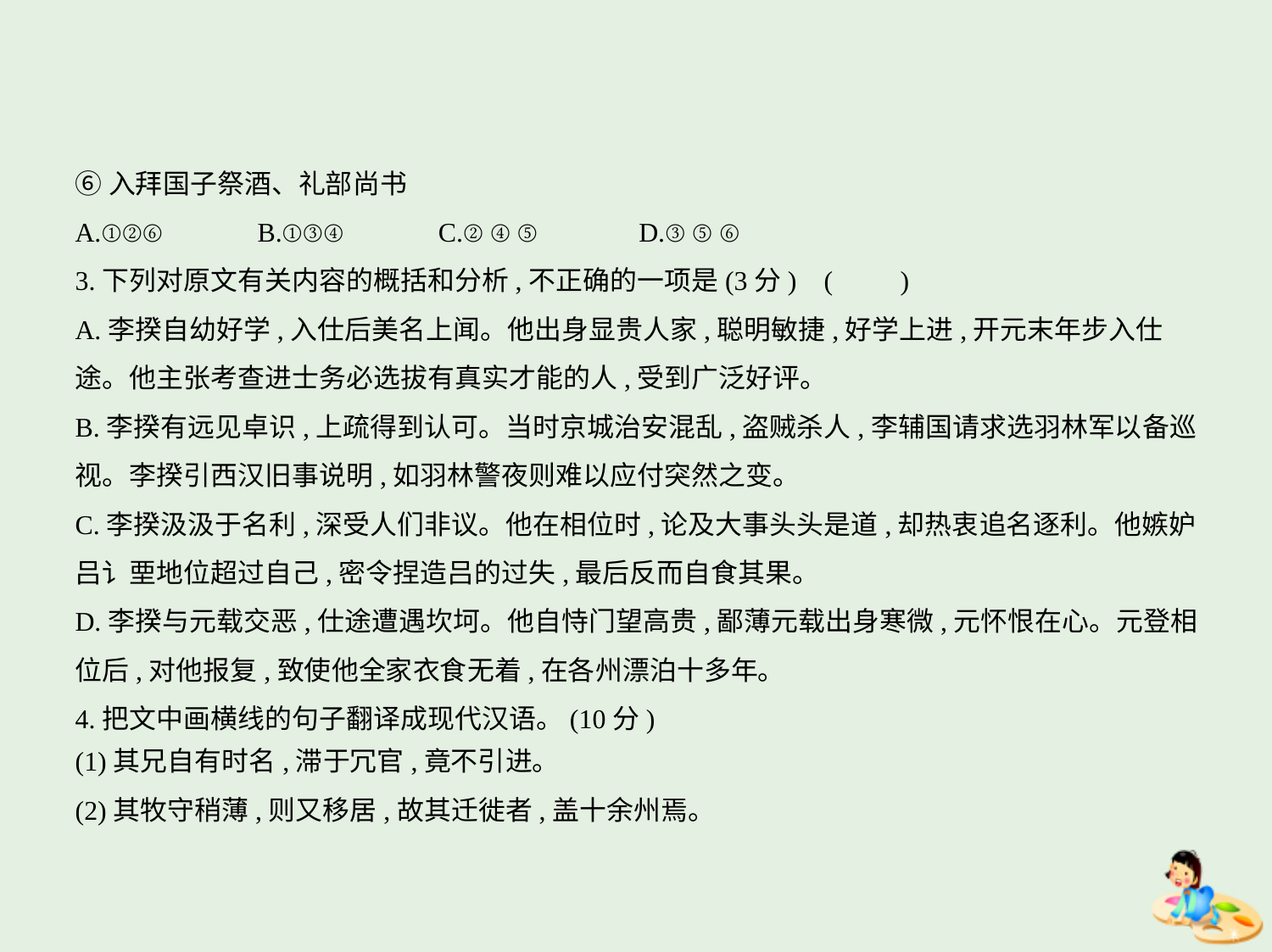

⑥入拜国子祭酒、礼部尚书
A.①②⑥　　　B.①③④　　　C.②④⑤　　　D.③⑤⑥
3.下列对原文有关内容的概括和分析,不正确的一项是(3分) (　　)
A.李揆自幼好学,入仕后美名上闻。他出身显贵人家,聪明敏捷,好学上进,开元末年步入仕
途。他主张考查进士务必选拔有真实才能的人,受到广泛好评。
B.李揆有远见卓识,上疏得到认可。当时京城治安混乱,盗贼杀人,李辅国请求选羽林军以备巡
视。李揆引西汉旧事说明,如羽林警夜则难以应付突然之变。
C.李揆汲汲于名利,深受人们非议。他在相位时,论及大事头头是道,却热衷追名逐利。他嫉妒
吕讠垔地位超过自己,密令捏造吕的过失,最后反而自食其果。
D.李揆与元载交恶,仕途遭遇坎坷。他自恃门望高贵,鄙薄元载出身寒微,元怀恨在心。元登相
位后,对他报复,致使他全家衣食无着,在各州漂泊十多年。
4.把文中画横线的句子翻译成现代汉语。(10分)
(1)其兄自有时名,滞于冗官,竟不引进。
(2)其牧守稍薄,则又移居,故其迁徙者,盖十余州焉。